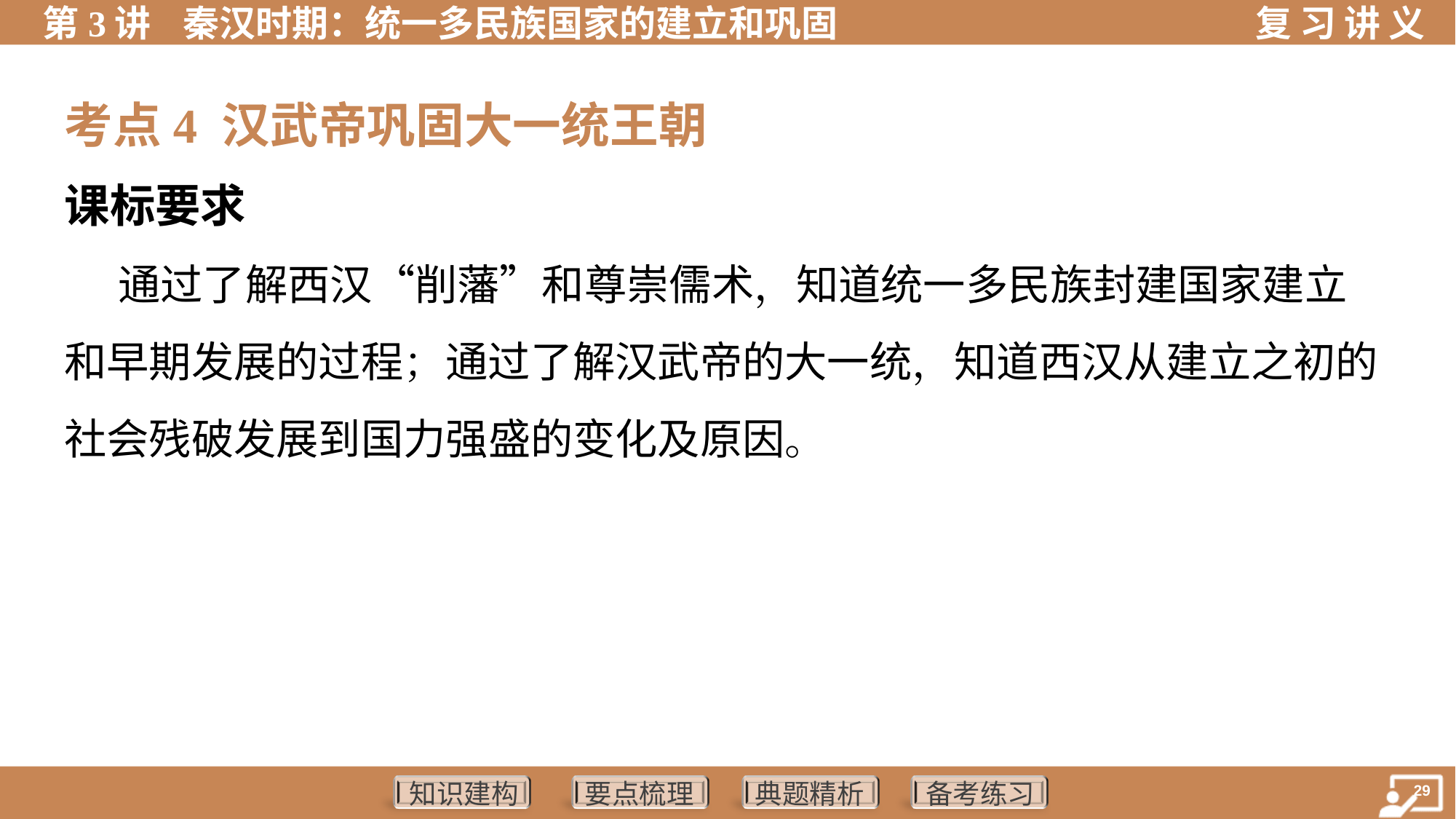

考点4 汉武帝巩固大一统王朝
课标要求
    通过了解西汉“削藩”和尊崇儒术，知道统一多民族封建国家建立
和早期发展的过程；通过了解汉武帝的大一统，知道西汉从建立之初的
社会残破发展到国力强盛的变化及原因。